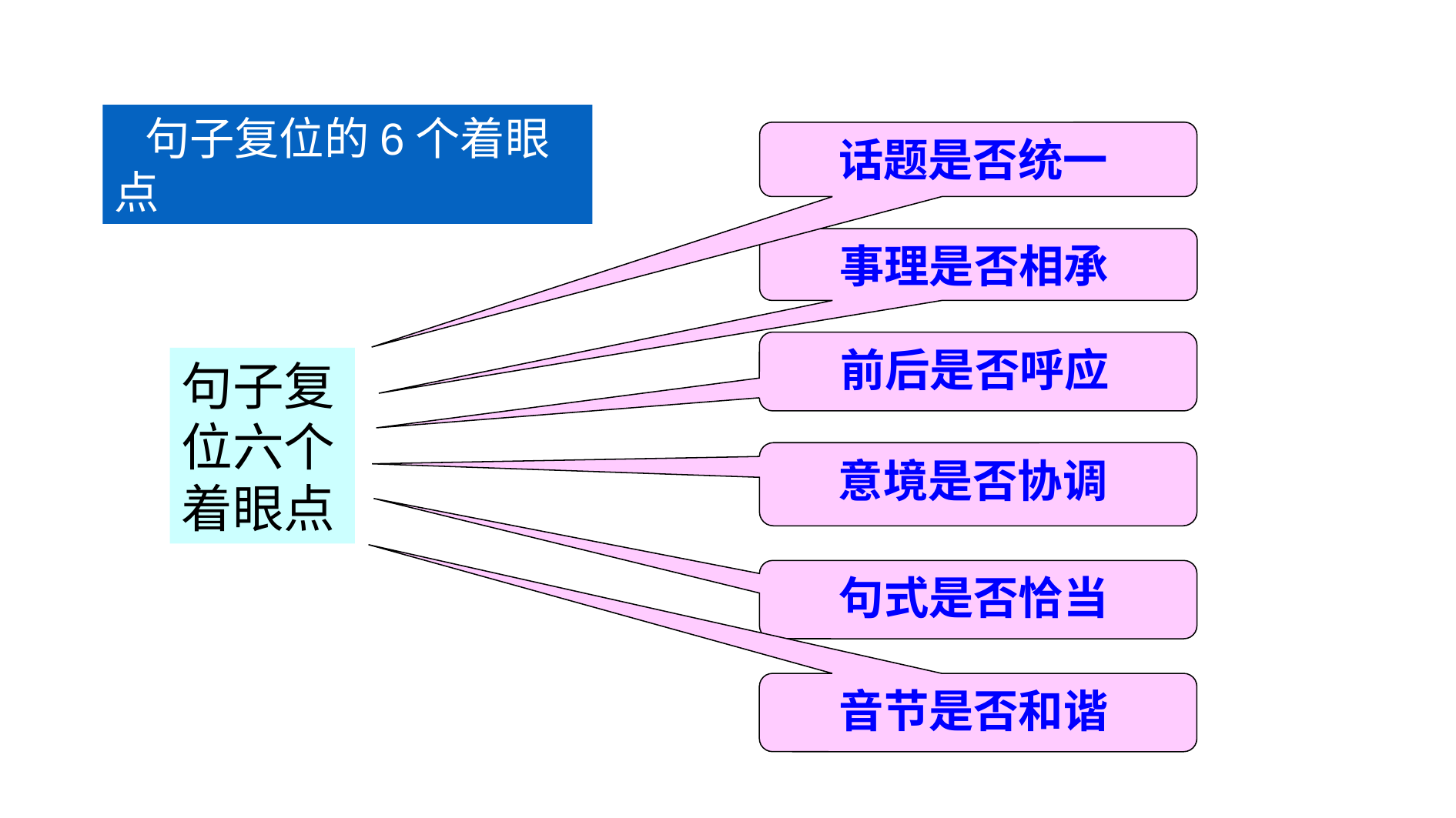

句子复位的6个着眼点
话题是否统一
事理是否相承
前后是否呼应
句子复位六个着眼点
意境是否协调
句式是否恰当
音节是否和谐